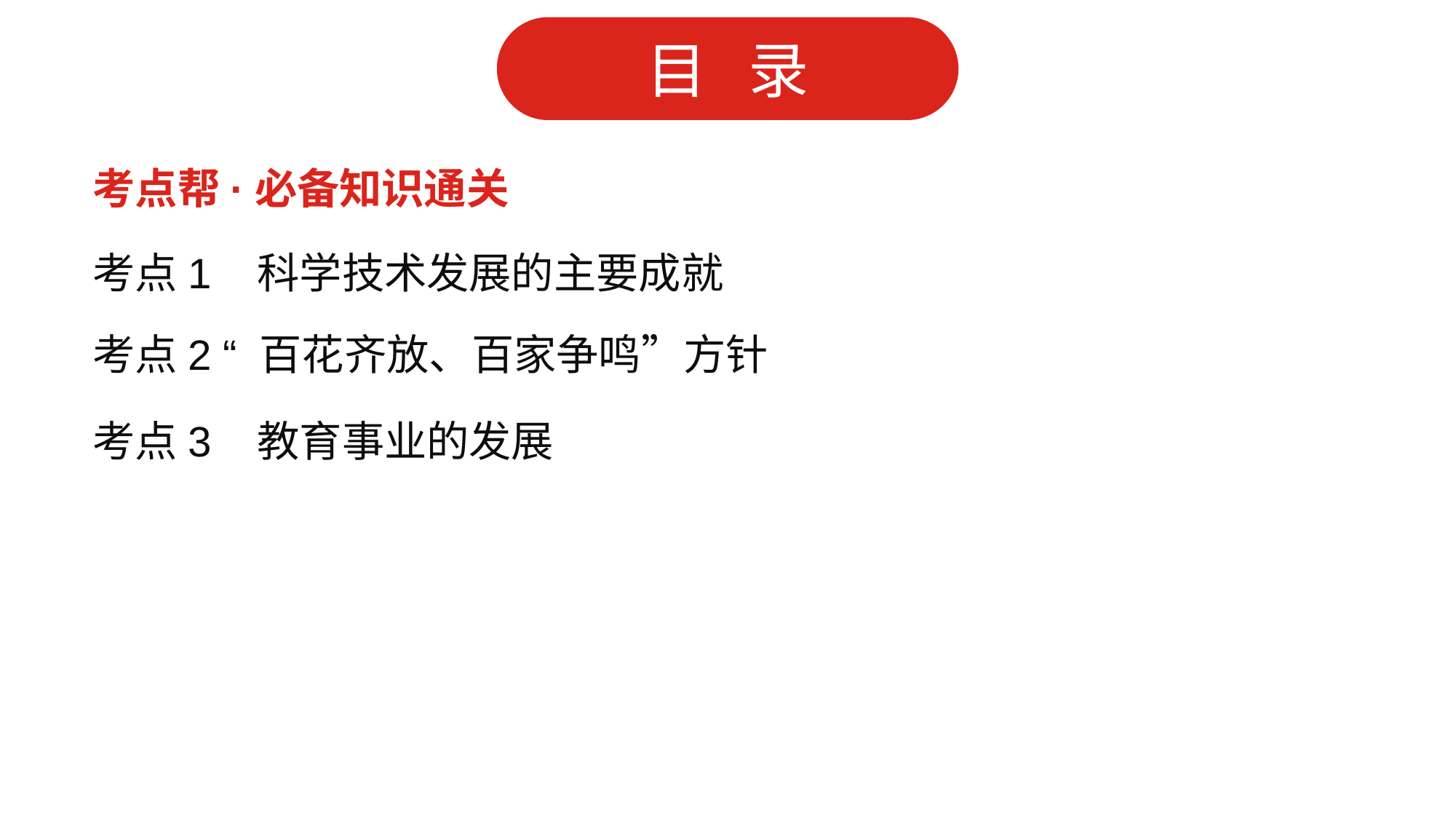

考点帮·必备知识通关
考点1   科学技术发展的主要成就
考点2 “ 百花齐放、百家争鸣”方针
考点3   教育事业的发展